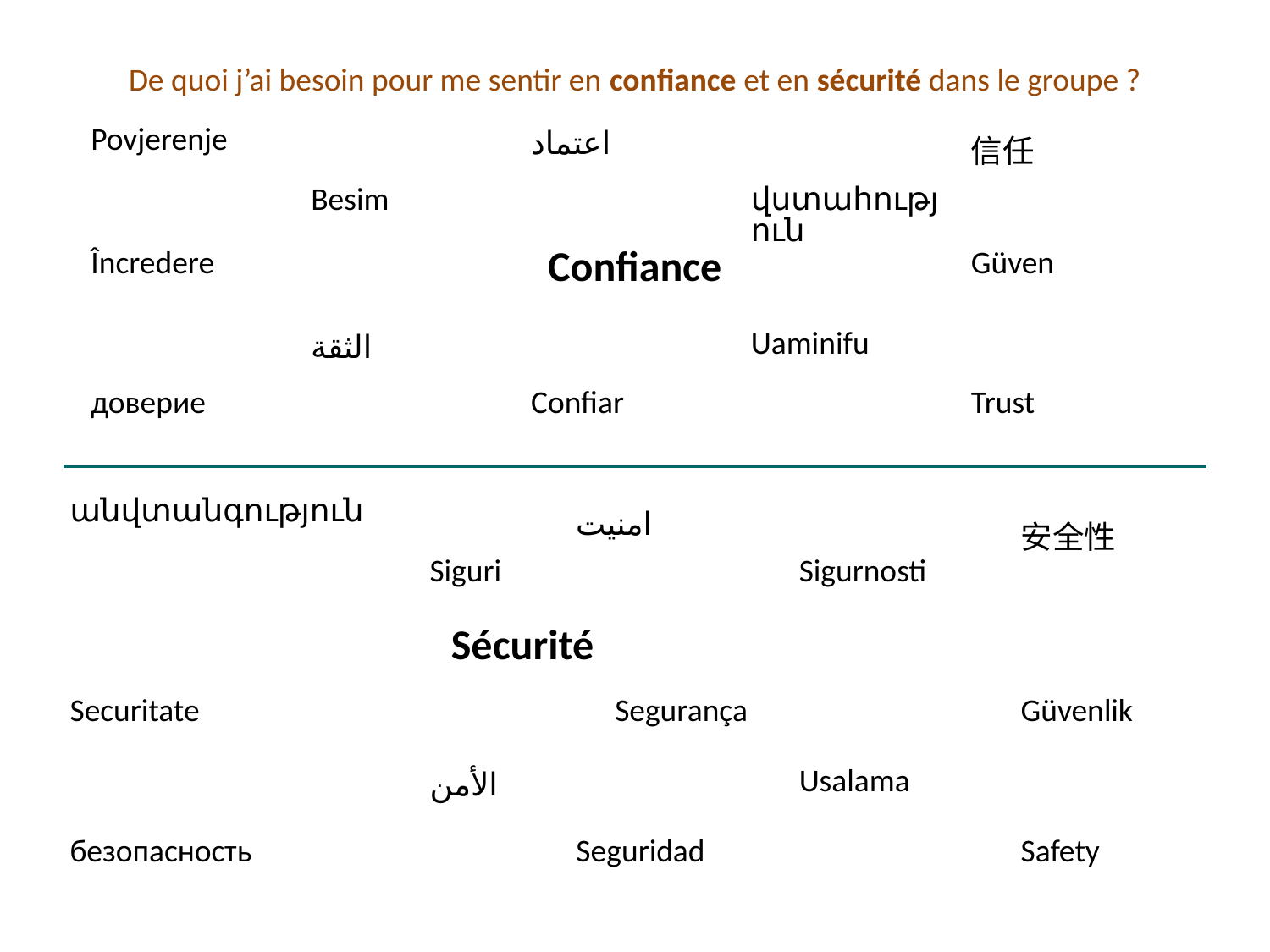

# De quoi j’ai besoin pour me sentir en confiance et en sécurité dans le groupe ?
| Povjerenje |  | اعتماد |  | 信任 |
| --- | --- | --- | --- | --- |
|  | Besim |  | վստահություն |  |
| Încredere |  | Confiance |  | Güven |
|  | الثقة |  | Uaminifu |  |
| доверие |  | Confiar |  | Trust |
| անվտանգություն |  | امنیت |  | 安全性 |
| --- | --- | --- | --- | --- |
|  | Siguri |  | Sigurnosti |  |
|  | Sécurité |  |  |  |
| Securitate |  | Segurança |  | Güvenlik |
|  | الأمن |  | Usalama |  |
| безопасность |  | Seguridad |  | Safety |